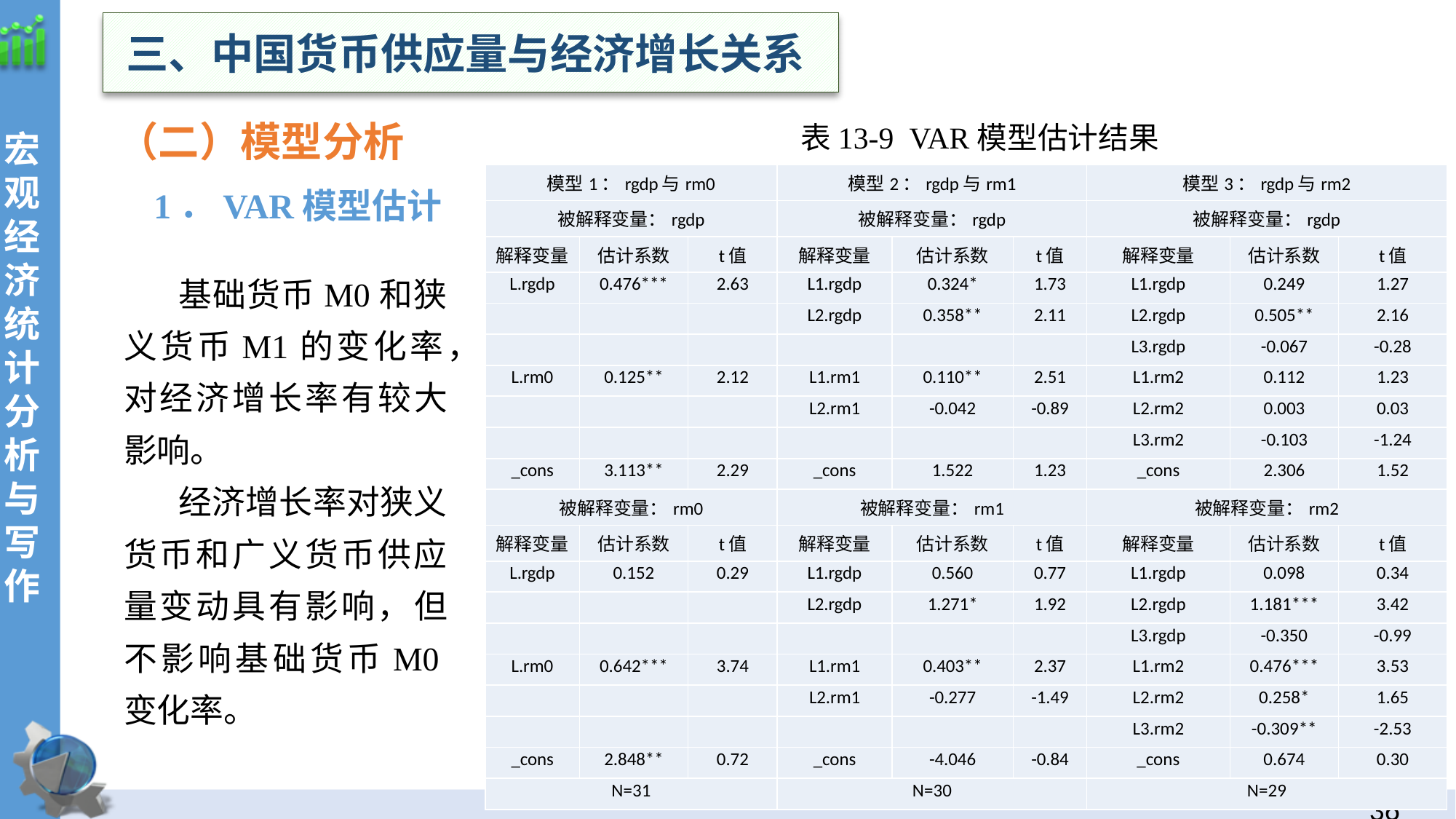

三、中国货币供应量与经济增长关系
       （二）模型分析
1．VAR模型估计

表13-9  VAR模型估计结果
| 模型1：rgdp与rm0 |  |  | 模型2：rgdp与rm1 |  |  | 模型3：rgdp与rm2 |  |  |
| --- | --- | --- | --- | --- | --- | --- | --- | --- |
| 被解释变量：rgdp |  |  | 被解释变量：rgdp |  |  | 被解释变量：rgdp |  |  |
| 解释变量 | 估计系数 | t值 | 解释变量 | 估计系数 | t值 | 解释变量 | 估计系数 | t值 |
| L.rgdp | 0.476\*\*\* | 2.63 | L1.rgdp | 0.324\* | 1.73 | L1.rgdp | 0.249 | 1.27 |
|  |  |  | L2.rgdp | 0.358\*\* | 2.11 | L2.rgdp | 0.505\*\* | 2.16 |
|  |  |  |  |  |  | L3.rgdp | -0.067 | -0.28 |
| L.rm0 | 0.125\*\* | 2.12 | L1.rm1 | 0.110\*\* | 2.51 | L1.rm2 | 0.112 | 1.23 |
|  |  |  | L2.rm1 | -0.042 | -0.89 | L2.rm2 | 0.003 | 0.03 |
|  |  |  |  |  |  | L3.rm2 | -0.103 | -1.24 |
| \_cons | 3.113\*\* | 2.29 | \_cons | 1.522 | 1.23 | \_cons | 2.306 | 1.52 |
| 被解释变量：rm0 |  |  | 被解释变量：rm1 |  |  | 被解释变量：rm2 |  |  |
| 解释变量 | 估计系数 | t值 | 解释变量 | 估计系数 | t值 | 解释变量 | 估计系数 | t值 |
| L.rgdp | 0.152 | 0.29 | L1.rgdp | 0.560 | 0.77 | L1.rgdp | 0.098 | 0.34 |
|  |  |  | L2.rgdp | 1.271\* | 1.92 | L2.rgdp | 1.181\*\*\* | 3.42 |
|  |  |  |  |  |  | L3.rgdp | -0.350 | -0.99 |
| L.rm0 | 0.642\*\*\* | 3.74 | L1.rm1 | 0.403\*\* | 2.37 | L1.rm2 | 0.476\*\*\* | 3.53 |
|  |  |  | L2.rm1 | -0.277 | -1.49 | L2.rm2 | 0.258\* | 1.65 |
|  |  |  |  |  |  | L3.rm2 | -0.309\*\* | -2.53 |
| \_cons | 2.848\*\* | 0.72 | \_cons | -4.046 | -0.84 | \_cons | 0.674 | 0.30 |
| N=31 |  |  | N=30 |  |  | N=29 |  |  |
基础货币M0和狭义货币M1的变化率，对经济增长率有较大影响。
经济增长率对狭义货币和广义货币供应量变动具有影响，但不影响基础货币M0变化率。
36